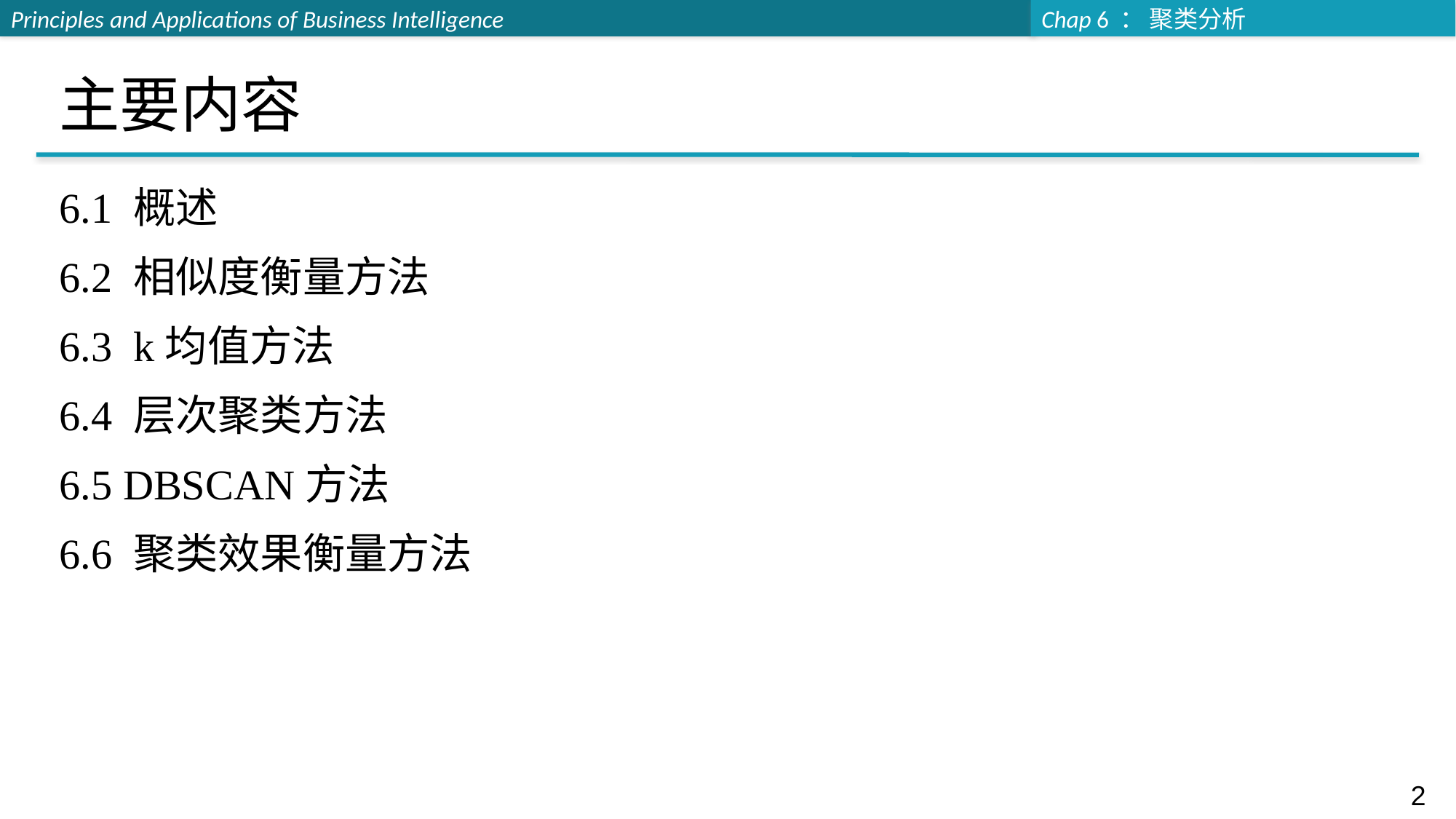

# 主要内容
6.1 概述
6.2 相似度衡量方法
6.3  k均值方法
6.4 层次聚类方法
6.5 DBSCAN方法
6.6 聚类效果衡量方法